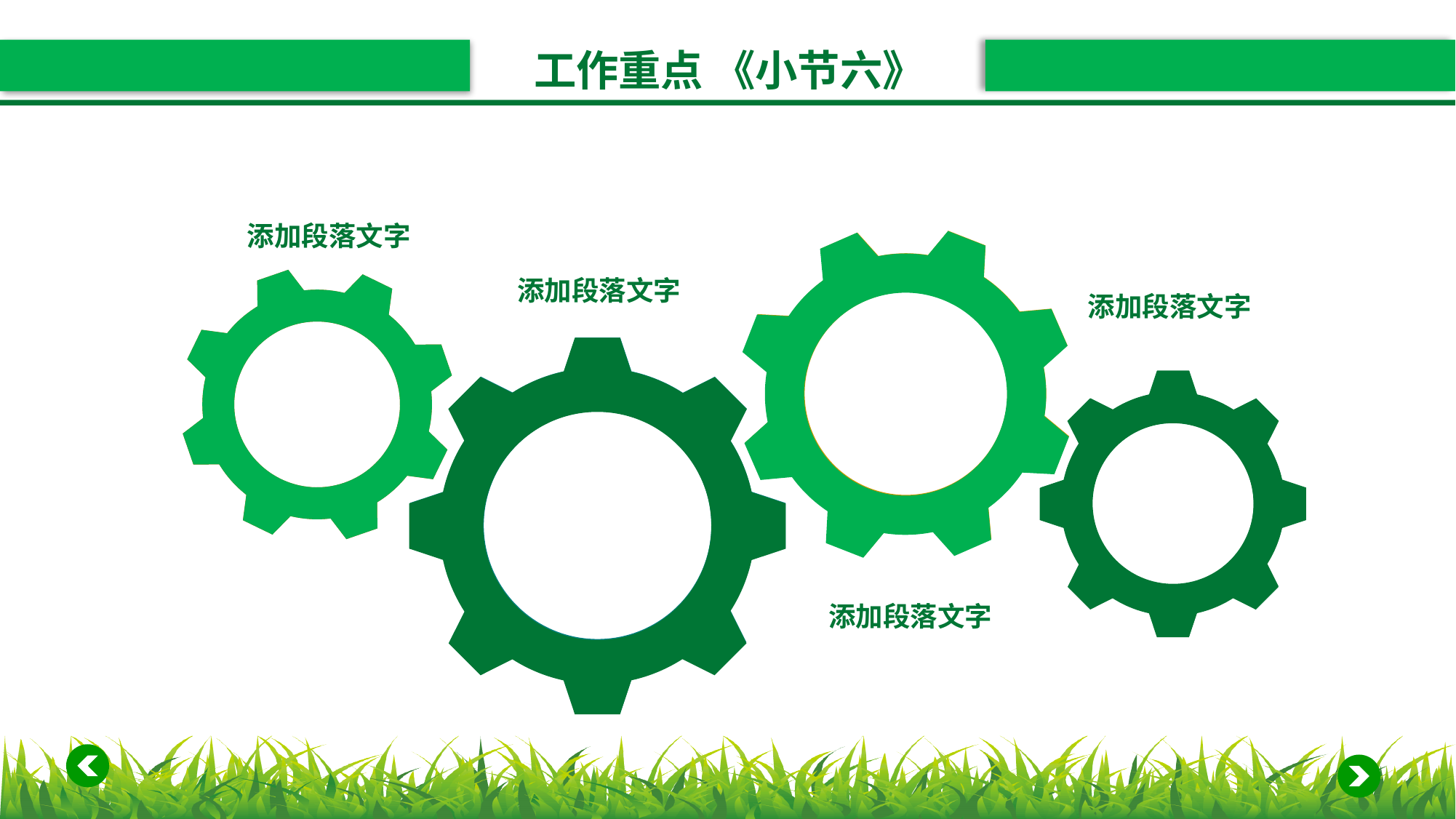

工作重点 《小节六》
添加段落文字

添加段落文字

添加段落文字
点击添加文本
点击添加文本
点击添加文本
点击添加文本
点击添加文本
点击添加文本

点击添加文本
点击添加文本
点击添加文本
点击添加文本
点击添加文本
点击添加文本
添加段落文字